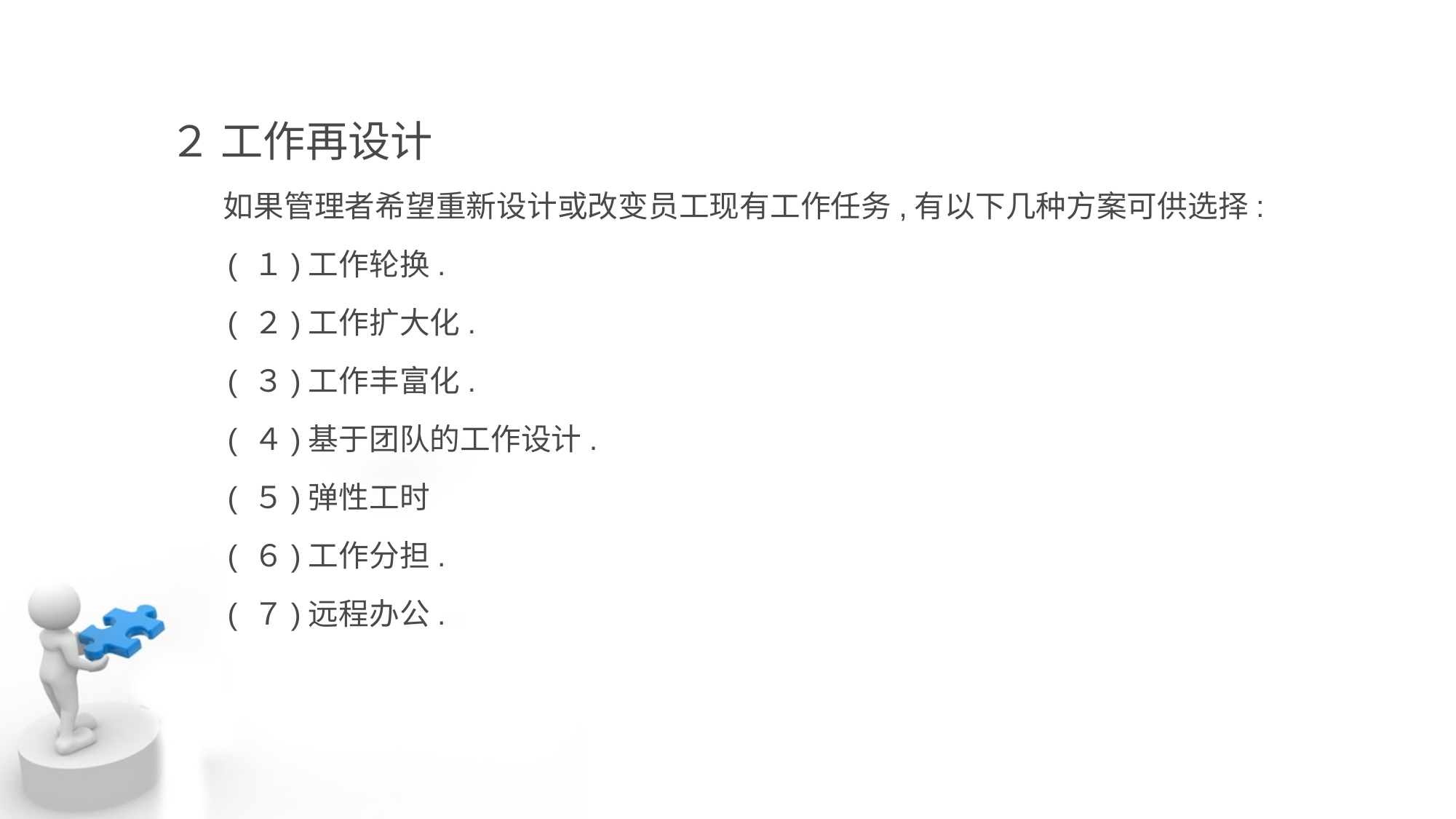

２ 工作再设计
       如果管理者希望重新设计或改变员工现有工作任务,有以下几种方案可供选择:
       ( １)工作轮换.
       ( ２)工作扩大化.
       ( ３)工作丰富化.
       ( ４)基于团队的工作设计.
       ( ５)弹性工时
       ( ６)工作分担.
       ( ７)远程办公.